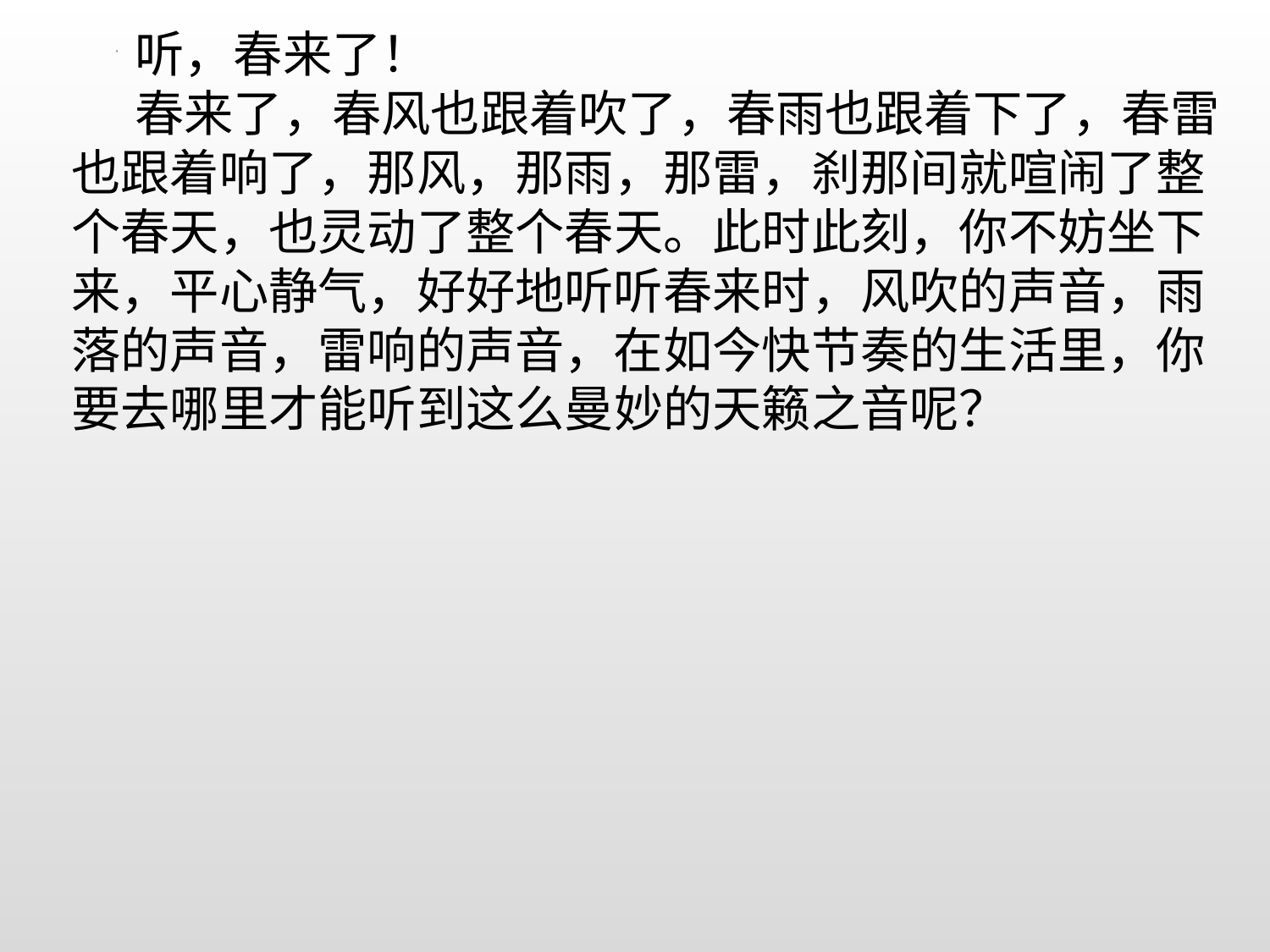

听，春来了！
春来了，春风也跟着吹了，春雨也跟着下了，春雷也跟着响了，那风，那雨，那雷，刹那间就喧闹了整个春天，也灵动了整个春天。此时此刻，你不妨坐下来，平心静气，好好地听听春来时，风吹的声音，雨落的声音，雷响的声音，在如今快节奏的生活里，你要去哪里才能听到这么曼妙的天籁之音呢？